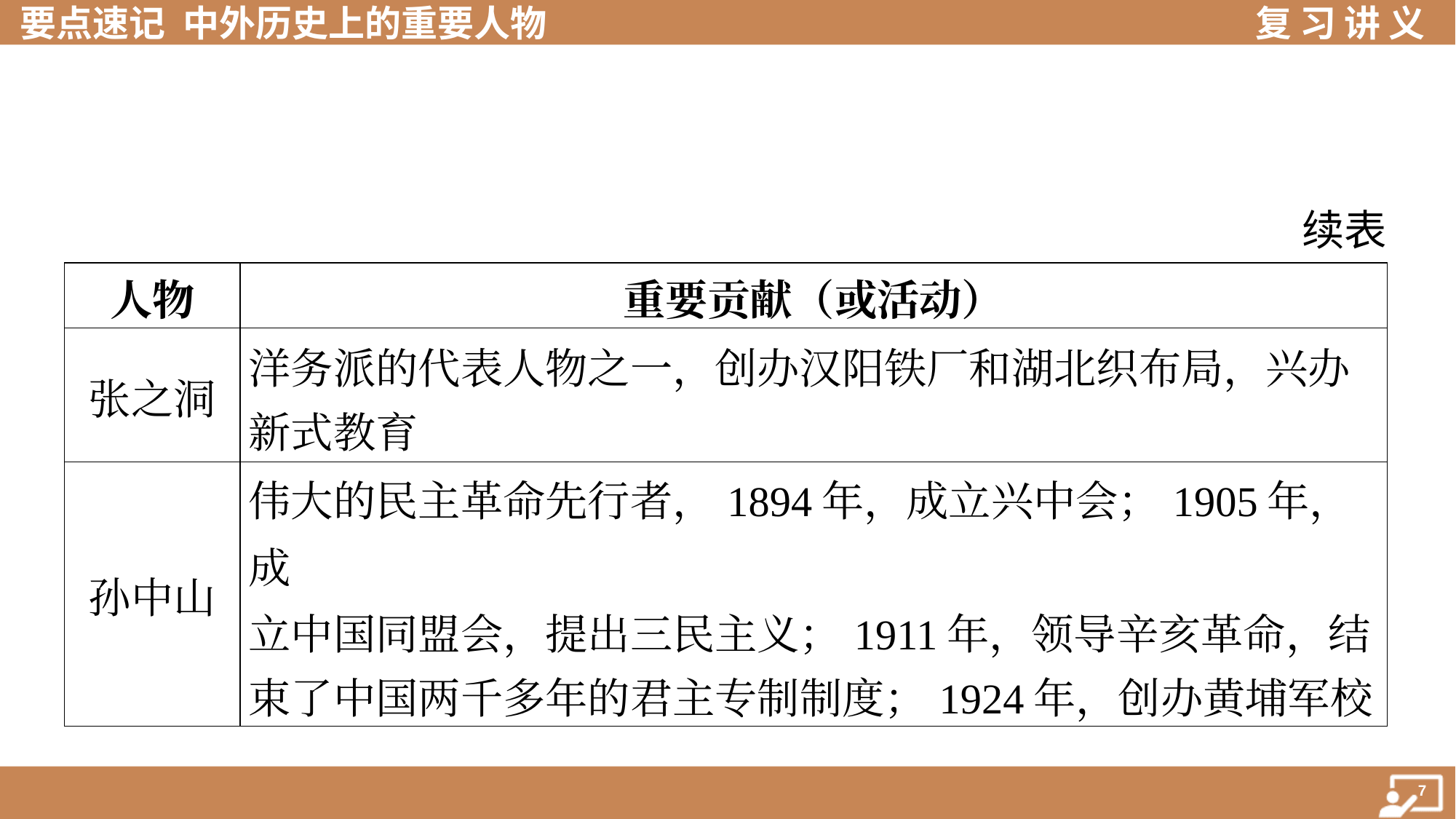

续表
| 人物 | 重要贡献（或活动） |
| --- | --- |
| 张之洞 | 洋务派的代表人物之一，创办汉阳铁厂和湖北织布局，兴办 新式教育 |
| 孙中山 | 伟大的民主革命先行者，1894年，成立兴中会；1905年，成 立中国同盟会，提出三民主义；1911年，领导辛亥革命，结 束了中国两千多年的君主专制制度；1924年，创办黄埔军校 |